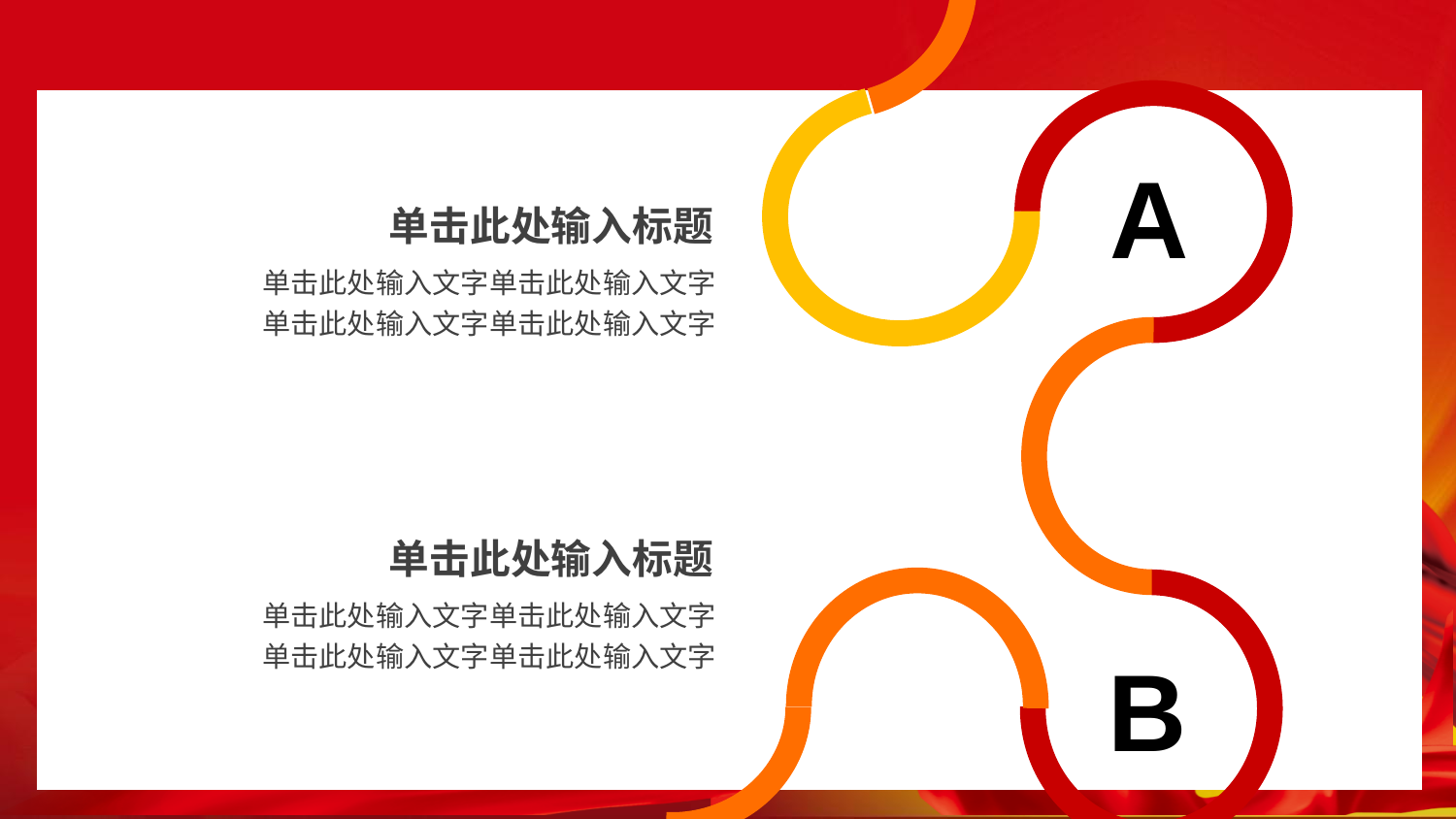

#

A
单击此处输入标题
单击此处输入文字单击此处输入文字
单击此处输入文字单击此处输入文字

单击此处输入标题

单击此处输入文字单击此处输入文字
单击此处输入文字单击此处输入文字
B